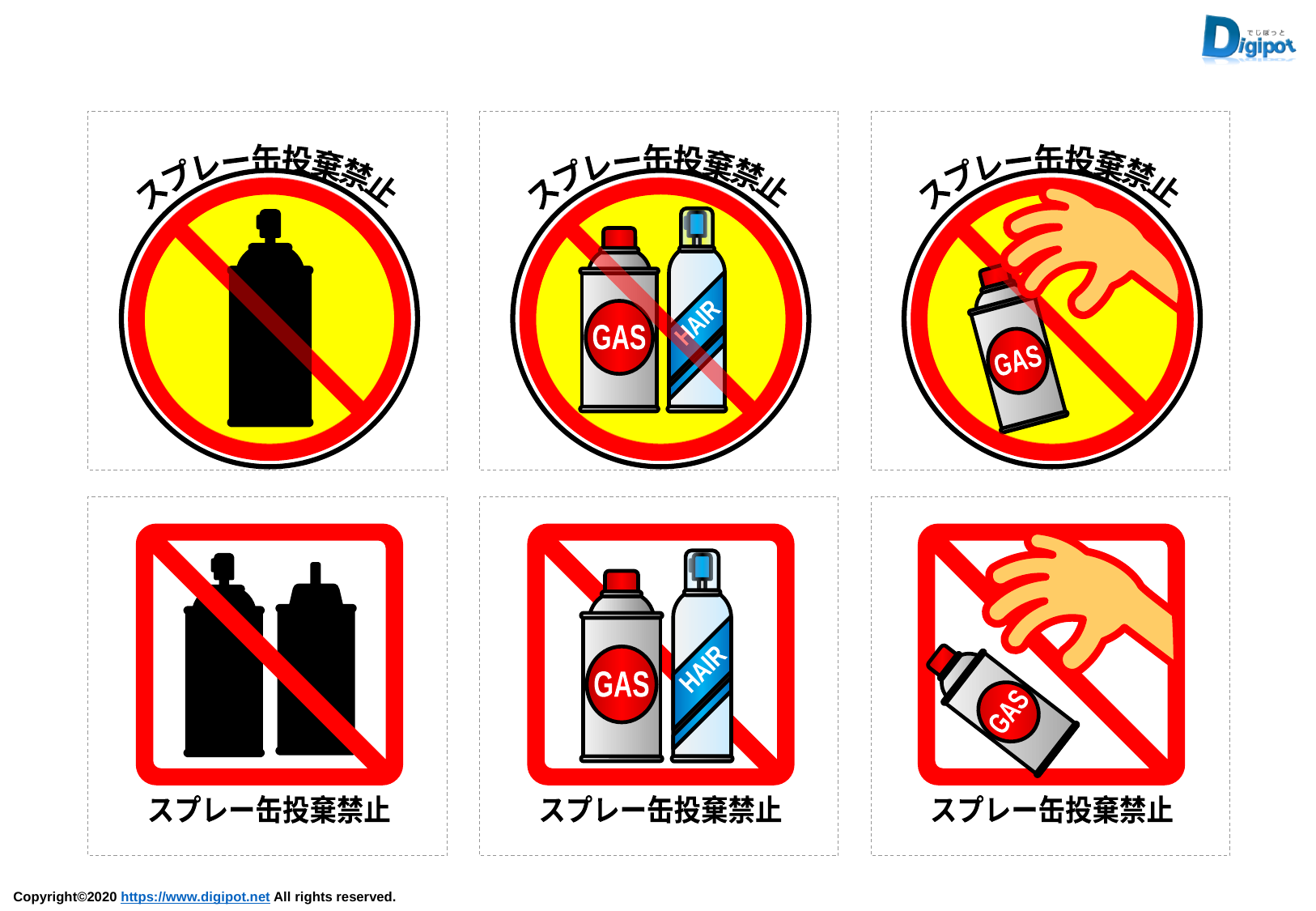

スプレー缶投棄禁止

スプレー缶投棄禁止

HAIR

GAS

スプレー缶投棄禁止

GAS

スプレー缶投棄禁止

HAIR

GAS

スプレー缶投棄禁止

GAS

スプレー缶投棄禁止